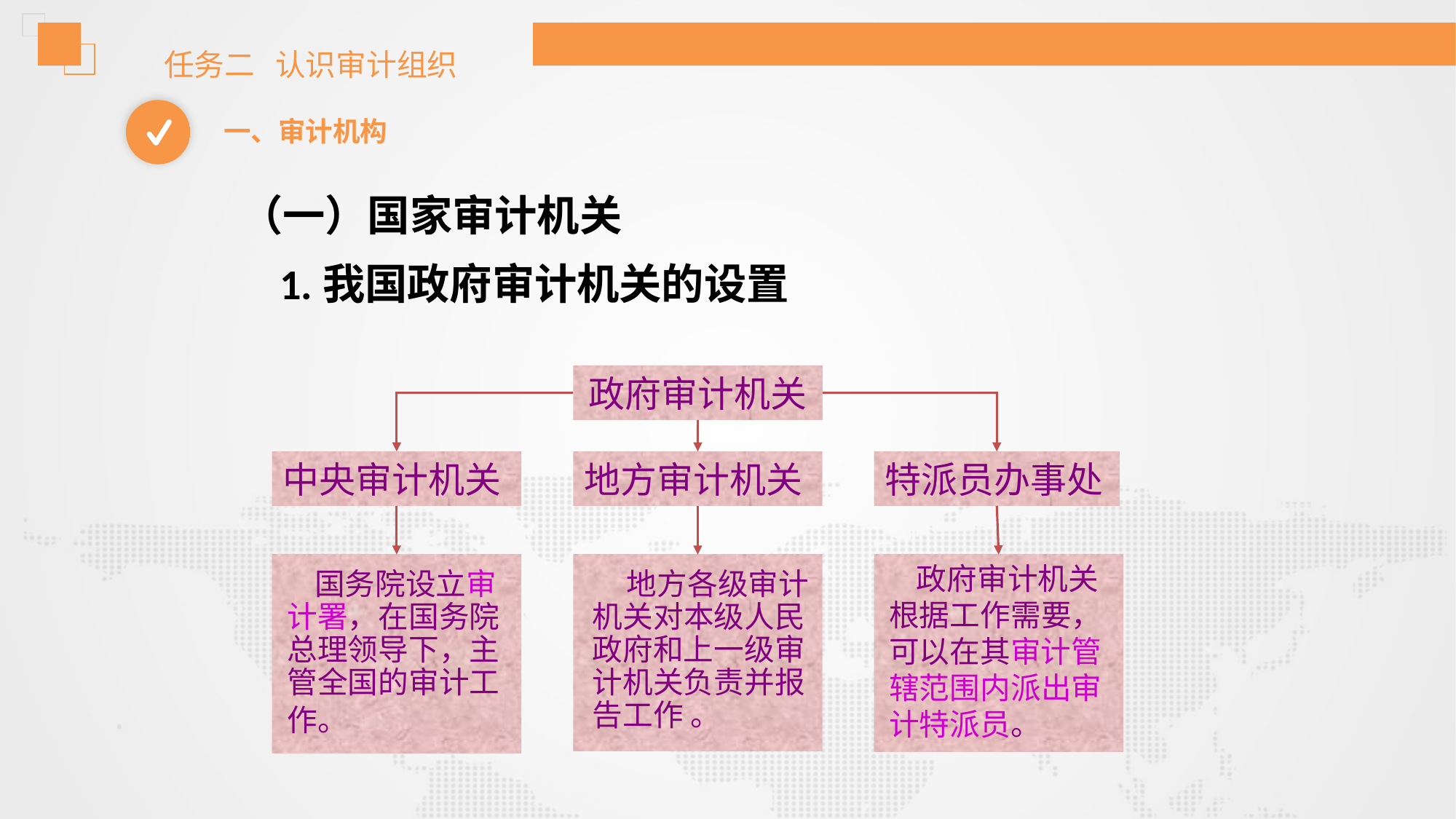

任务二   认识审计组织

一、审计机构

（一）国家审计机关
1.我国政府审计机关的设置
政府审计机关
中央审计机关
地方审计机关
特派员办事处
   国务院设立审计署，在国务院总理领导下，主管全国的审计工作。
    地方各级审计机关对本级人民政府和上一级审计机关负责并报告工作 。
   政府审计机关根据工作需要，可以在其审计管辖范围内派出审计特派员。